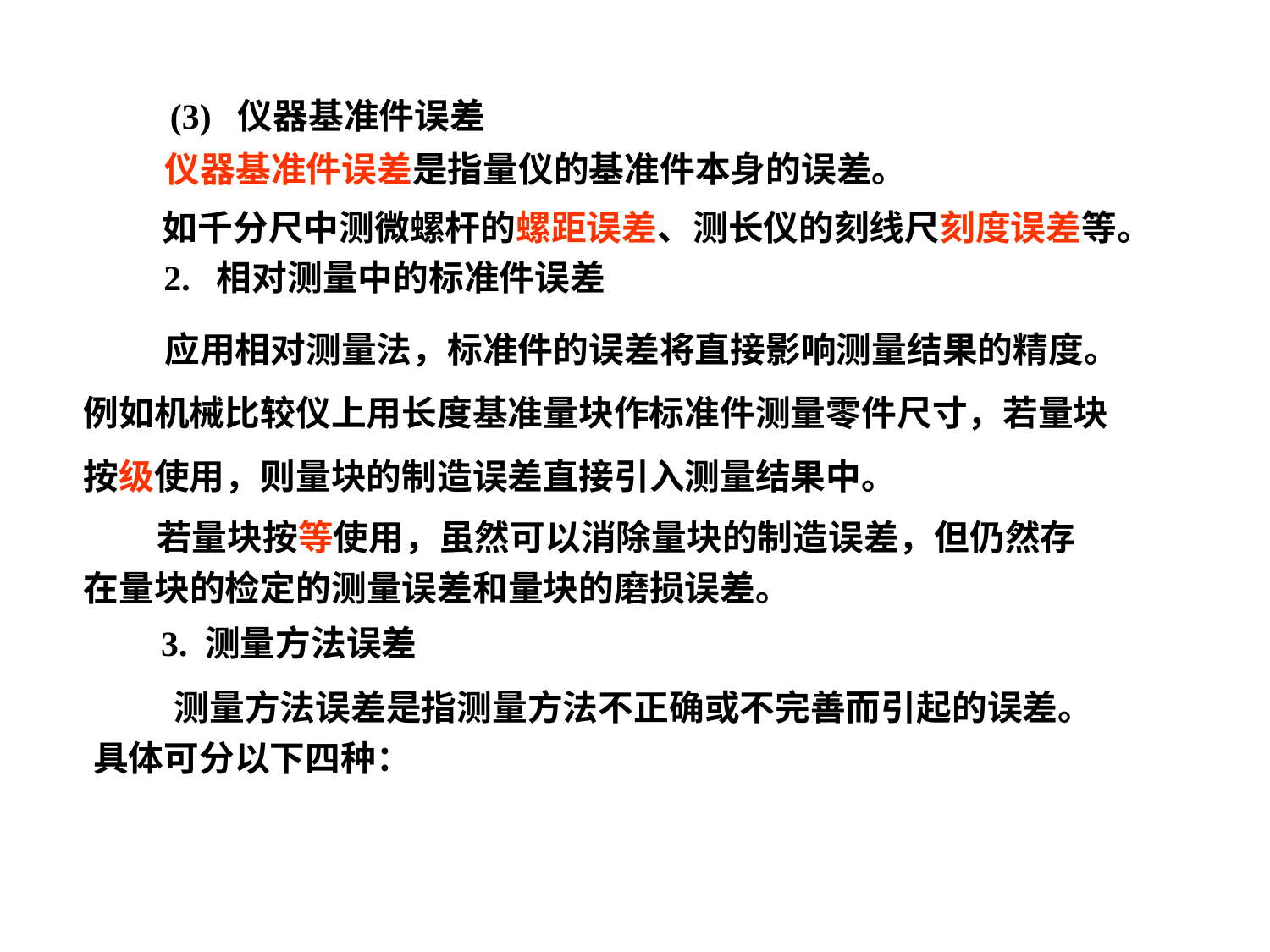

7
(3)  仪器基准件误差
仪器基准件误差是指量仪的基准件本身的误差。
如千分尺中测微螺杆的螺距误差、测长仪的刻线尺刻度误差等。
2.  相对测量中的标准件误差
         应用相对测量法，标准件的误差将直接影响测量结果的精度。例如机械比较仪上用长度基准量块作标准件测量零件尺寸，若量块按级使用，则量块的制造误差直接引入测量结果中。
        若量块按等使用，虽然可以消除量块的制造误差，但仍然存在量块的检定的测量误差和量块的磨损误差。
 3. 测量方法误差
         测量方法误差是指测量方法不正确或不完善而引起的误差。具体可分以下四种：